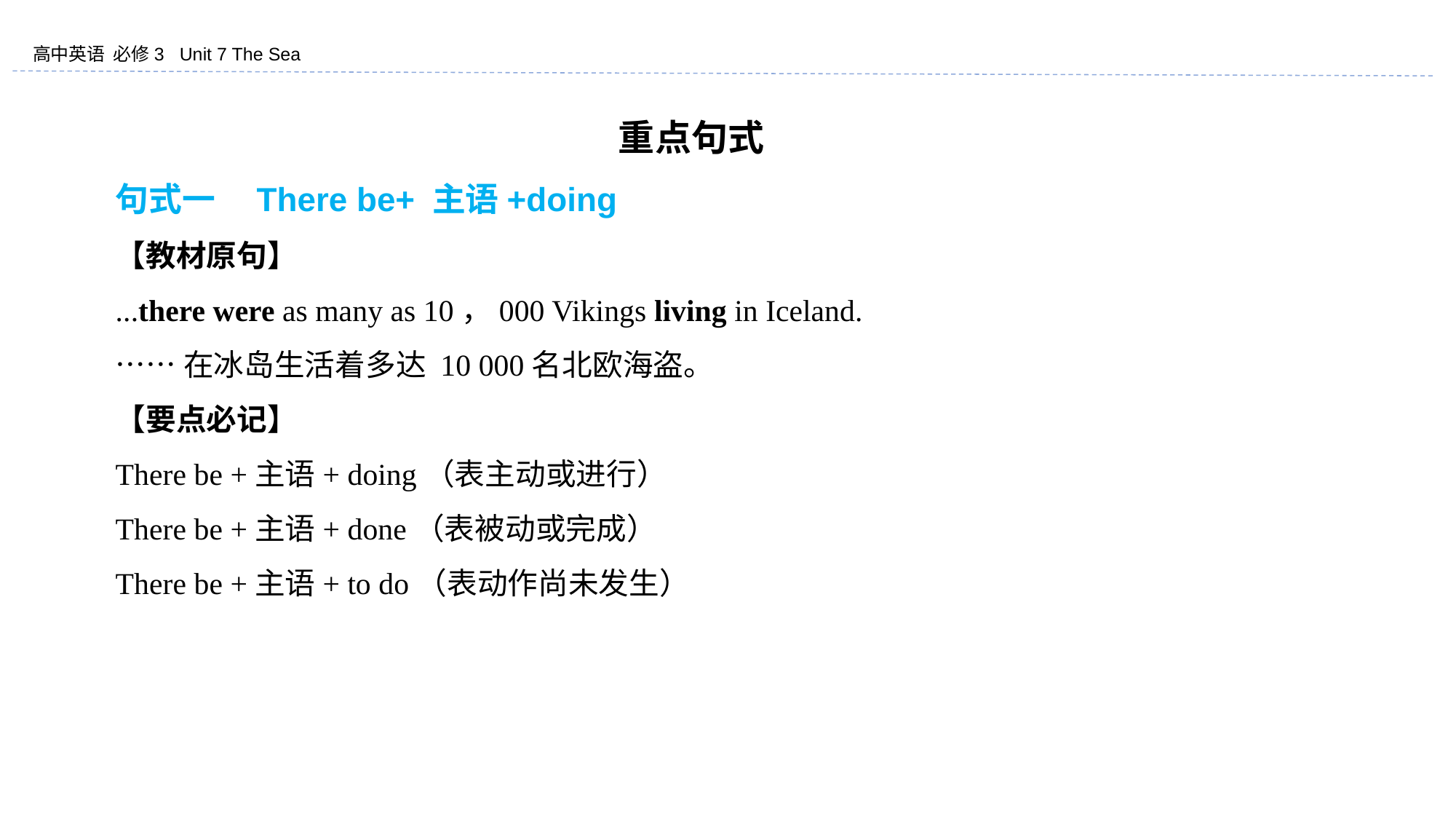

重点句式
句式一　There be+ 主语+doing
【教材原句】
...there were as many as 10，000 Vikings living in Iceland.
……在冰岛生活着多达 10 000名北欧海盗。
【要点必记】
There be +主语+ doing（表主动或进行）
There be +主语+ done（表被动或完成）
There be +主语+ to do（表动作尚未发生）